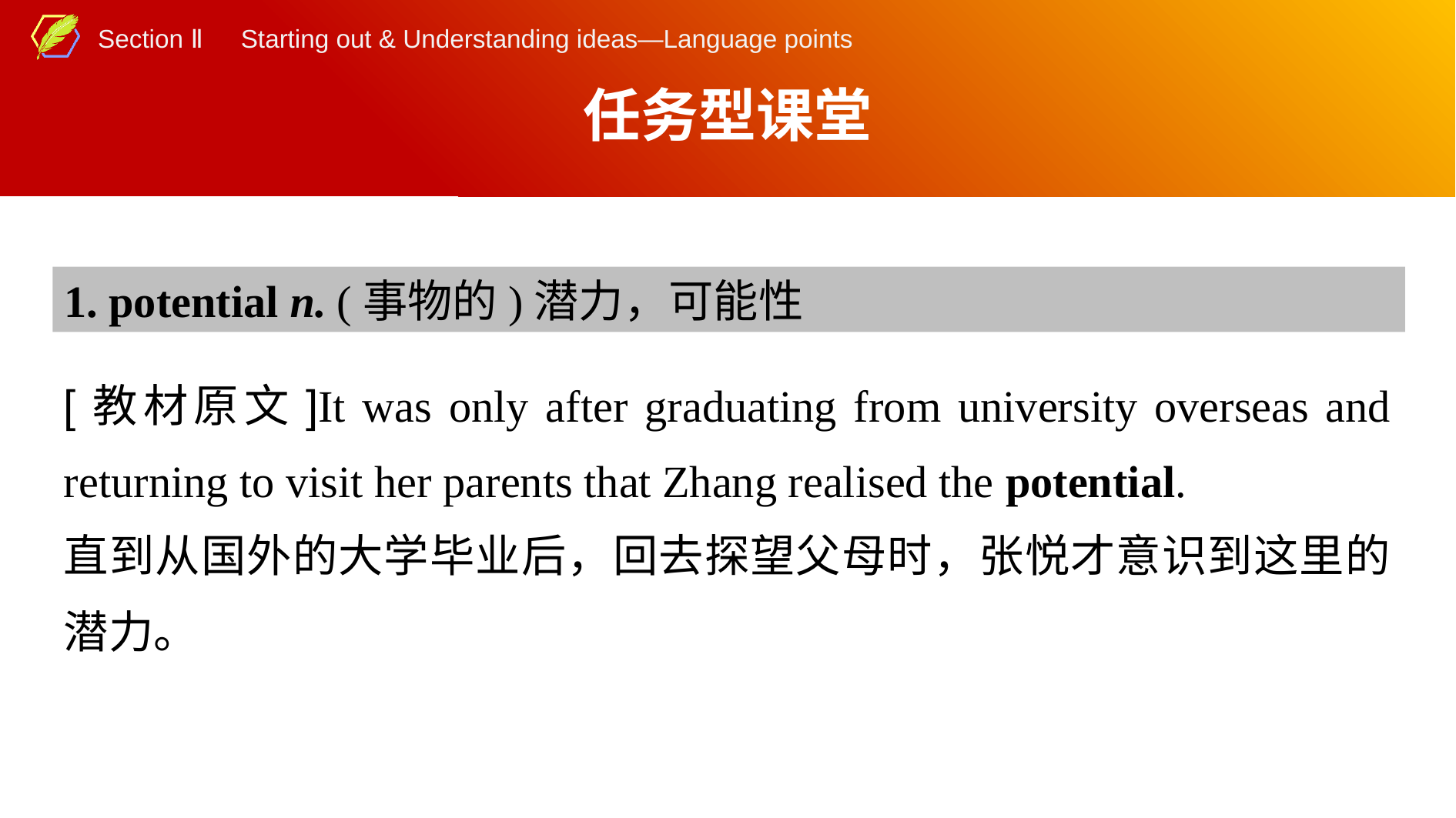

任务型课堂
1. potential n. (事物的)潜力，可能性
[教材原文]It was only after graduating from university overseas and returning to visit her parents that Zhang realised the potential.
直到从国外的大学毕业后，回去探望父母时，张悦才意识到这里的潜力。